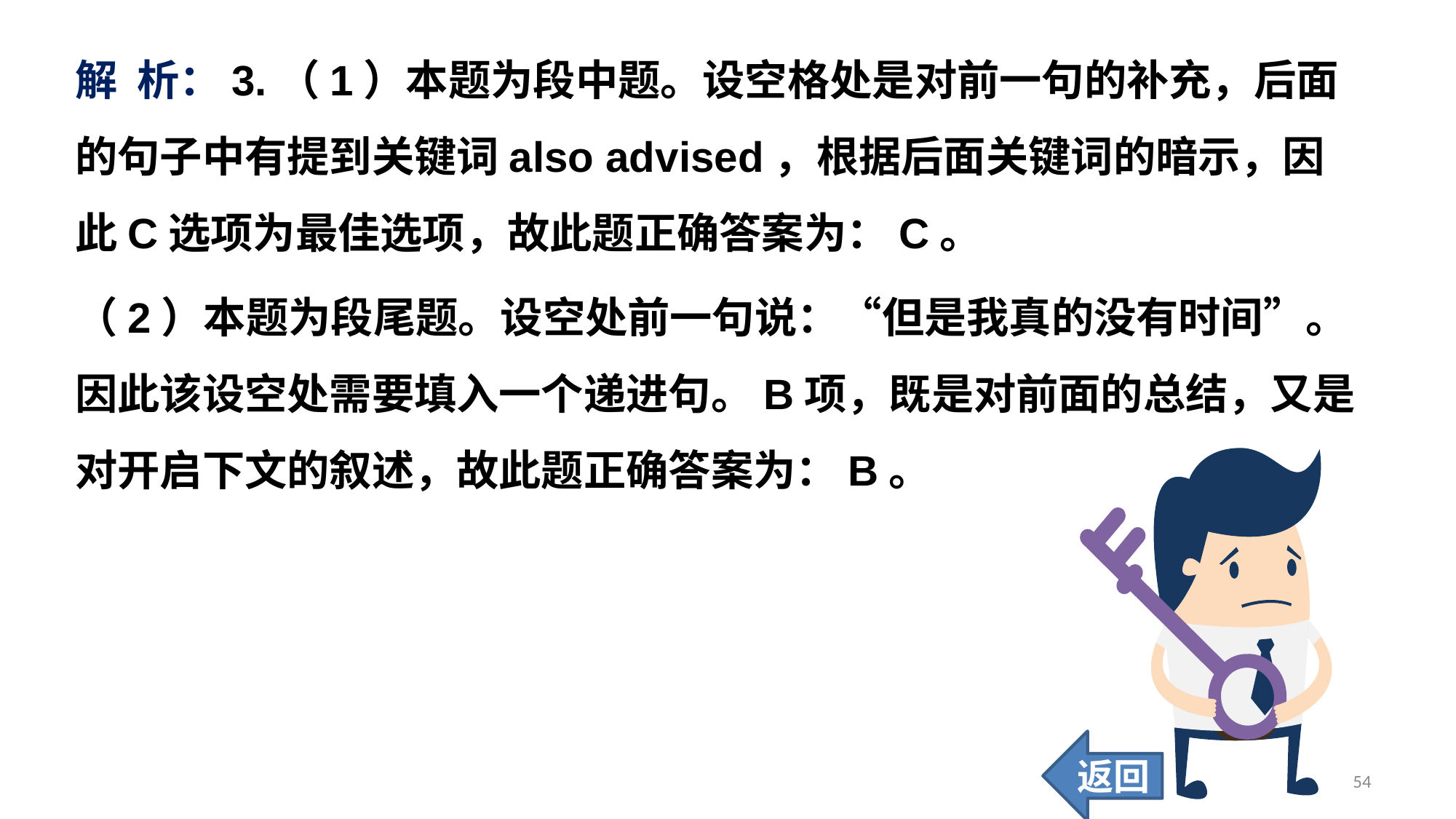

解  析：3.（1）本题为段中题。设空格处是对前一句的补充，后面的句子中有提到关键词also advised，根据后面关键词的暗示，因此C选项为最佳选项，故此题正确答案为：C。
（2）本题为段尾题。设空处前一句说：“但是我真的没有时间”。因此该设空处需要填入一个递进句。B项，既是对前面的总结，又是对开启下文的叙述，故此题正确答案为：B。

返回
54